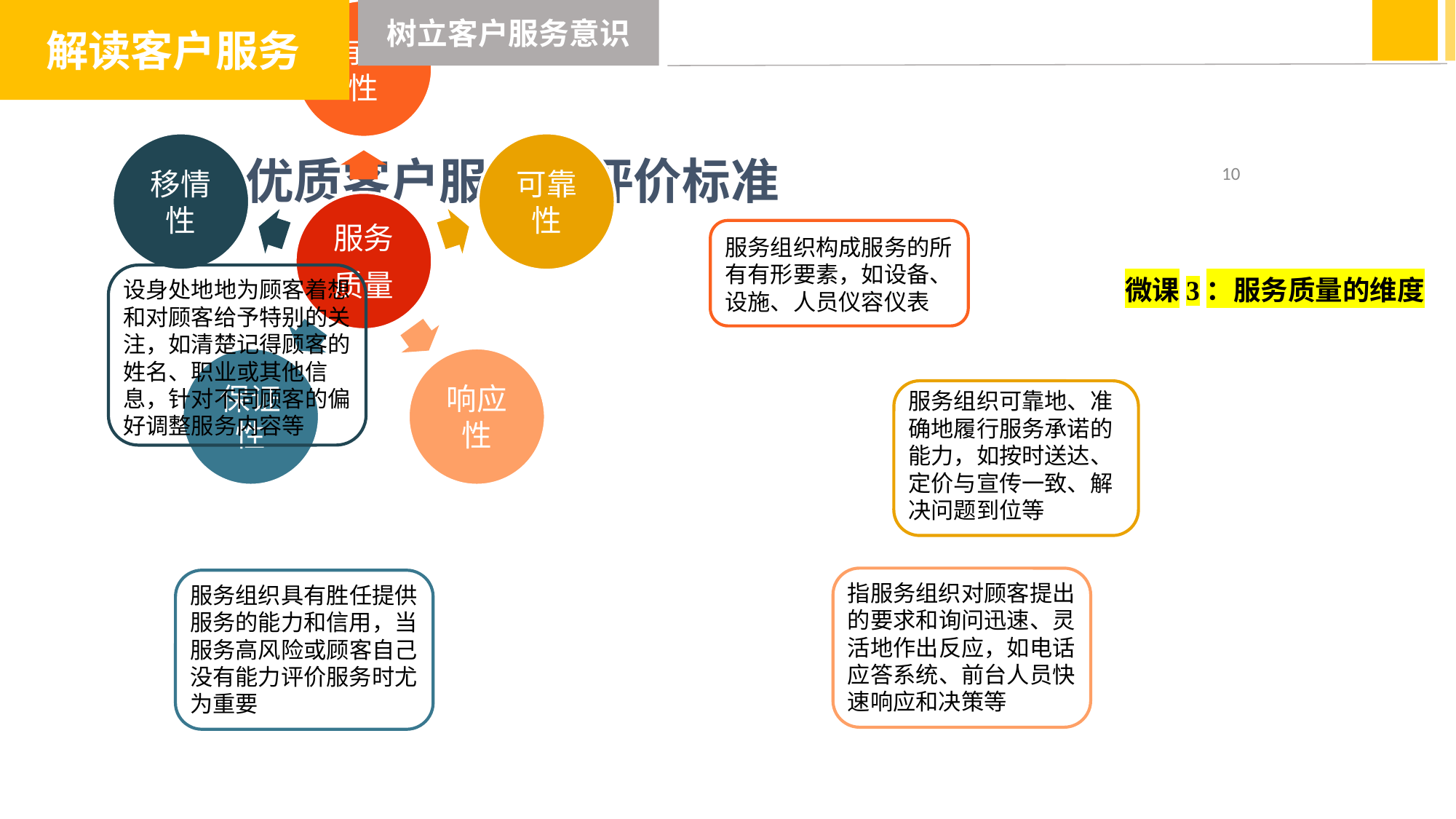

解读客户服务
树立客户服务意识

三、优质客户服务的评价标准
10

服务组织构成服务的所有有形要素，如设备、设施、人员仪容仪表
服务
质量

有形性

可靠性

响应性

保证性

移情性
微课3：服务质量的维度

设身处地地为顾客着想和对顾客给予特别的关注，如清楚记得顾客的姓名、职业或其他信息，针对不同顾客的偏好调整服务内容等

服务组织可靠地、准确地履行服务承诺的能力，如按时送达、定价与宣传一致、解决问题到位等

指服务组织对顾客提出的要求和询问迅速、灵活地作出反应，如电话应答系统、前台人员快速响应和决策等
服务组织具有胜任提供服务的能力和信用，当服务高风险或顾客自己没有能力评价服务时尤为重要